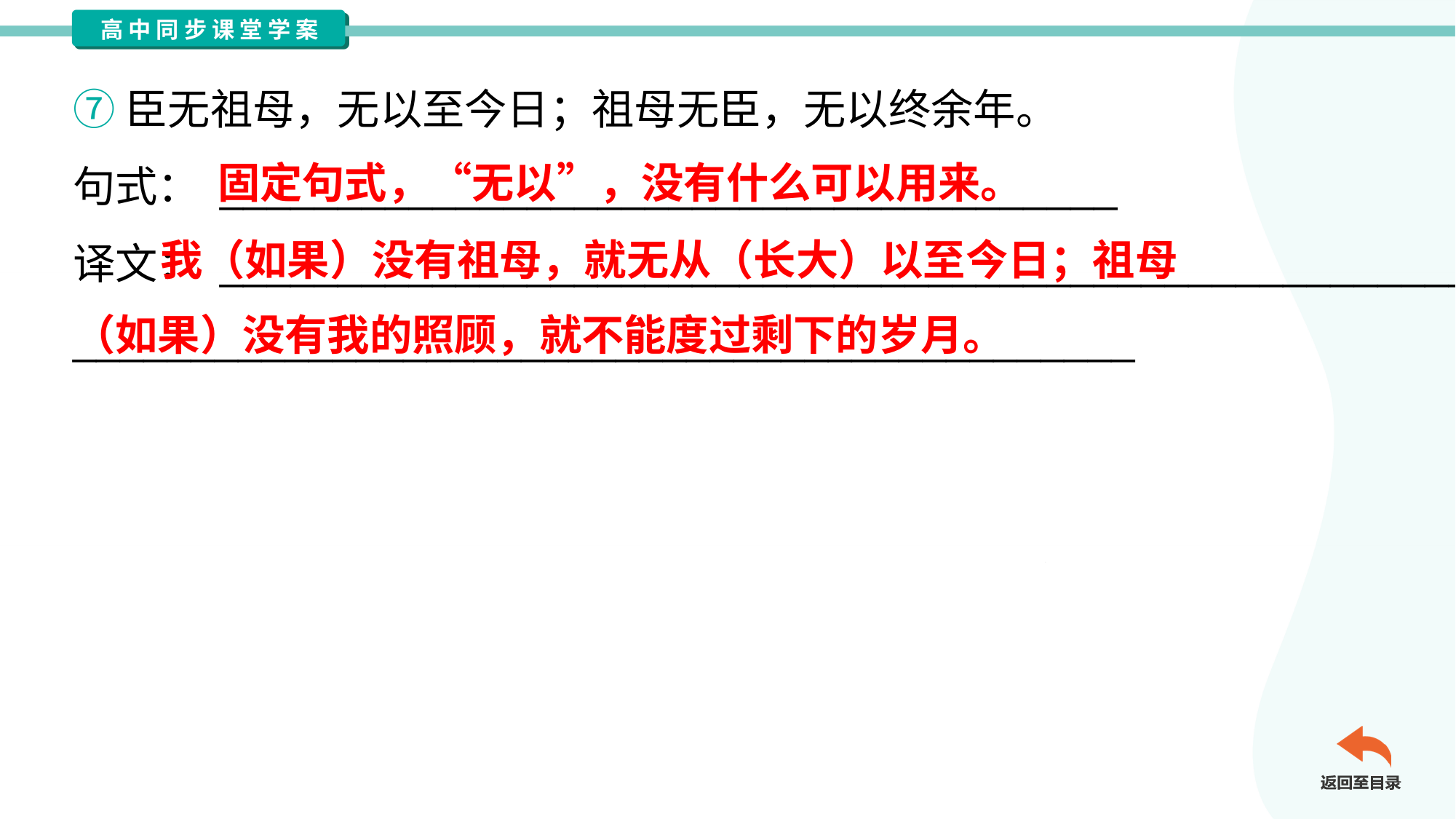

⑦臣无祖母，无以至今日；祖母无臣，无以终余年。
句式： ______________________________________
译文： ______________________________________________________
_____________________________________________
固定句式，“无以”，没有什么可以用来。
        我（如果）没有祖母，就无从（长大）以至今日；祖母
（如果）没有我的照顾，就不能度过剩下的岁月。